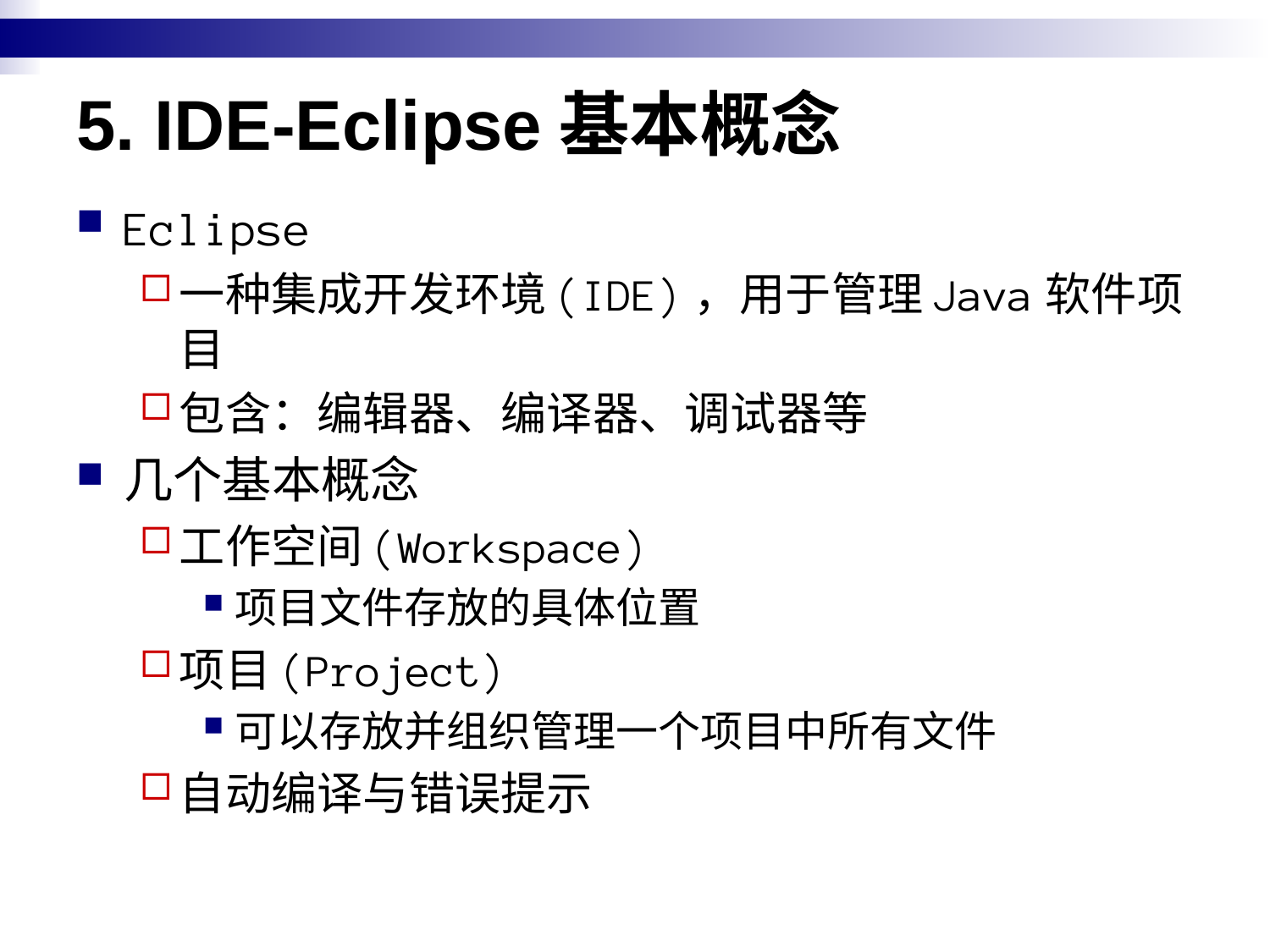

# 5. IDE-Eclipse基本概念
Eclipse
一种集成开发环境(IDE)，用于管理Java软件项目
包含：编辑器、编译器、调试器等
几个基本概念
工作空间(Workspace)
项目文件存放的具体位置
项目(Project)
可以存放并组织管理一个项目中所有文件
自动编译与错误提示